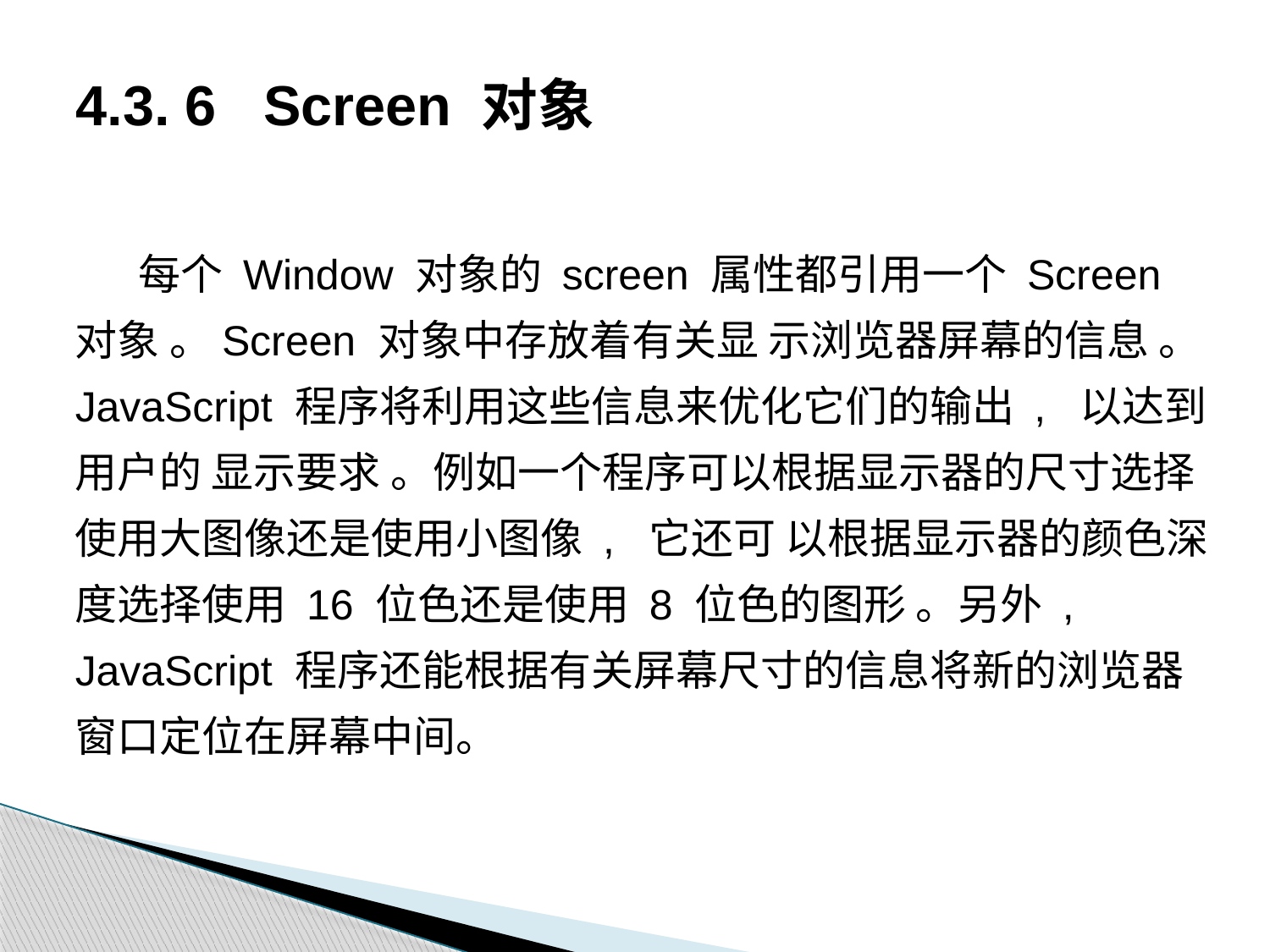

# 4.3. 6   Screen 对象
每个 Window 对象的 screen 属性都引用一个 Screen 对象 。Screen 对象中存放着有关显 示浏览器屏幕的信息 。JavaScript 程序将利用这些信息来优化它们的输出 ,  以达到用户的 显示要求 。例如一个程序可以根据显示器的尺寸选择使用大图像还是使用小图像 ,  它还可 以根据显示器的颜色深度选择使用 16 位色还是使用 8 位色的图形 。另外 , JavaScript 程序还能根据有关屏幕尺寸的信息将新的浏览器窗口定位在屏幕中间。